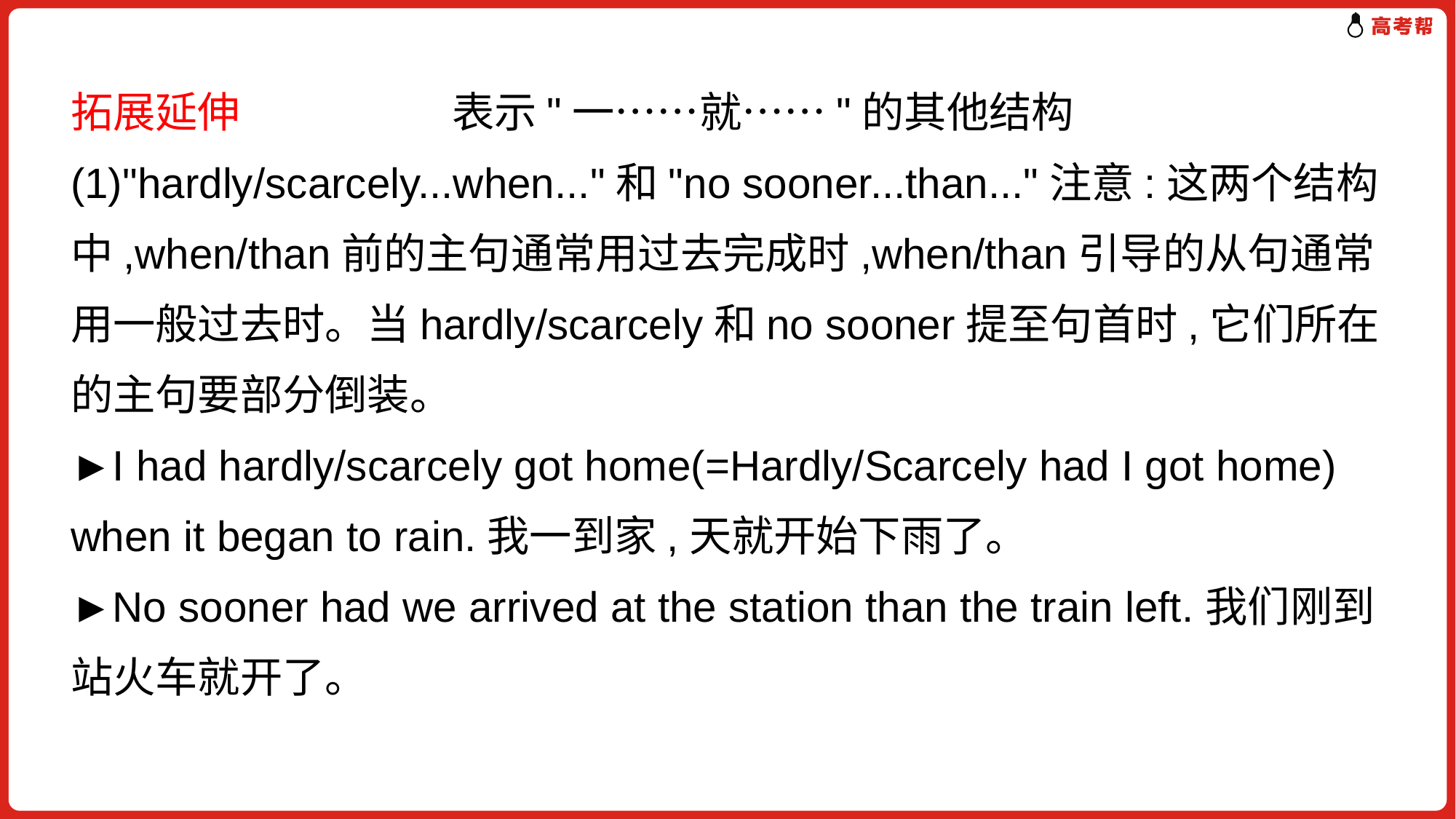

拓展延伸　　　　　表示"一……就……"的其他结构
(1)"hardly/scarcely...when..."和"no sooner...than..."注意:这两个结构中,when/than前的主句通常用过去完成时,when/than引导的从句通常用一般过去时。当hardly/scarcely和no sooner提至句首时,它们所在的主句要部分倒装。
►I had hardly/scarcely got home(=Hardly/Scarcely had I got home) when it began to rain.我一到家,天就开始下雨了。
►No sooner had we arrived at the station than the train left.我们刚到站火车就开了。